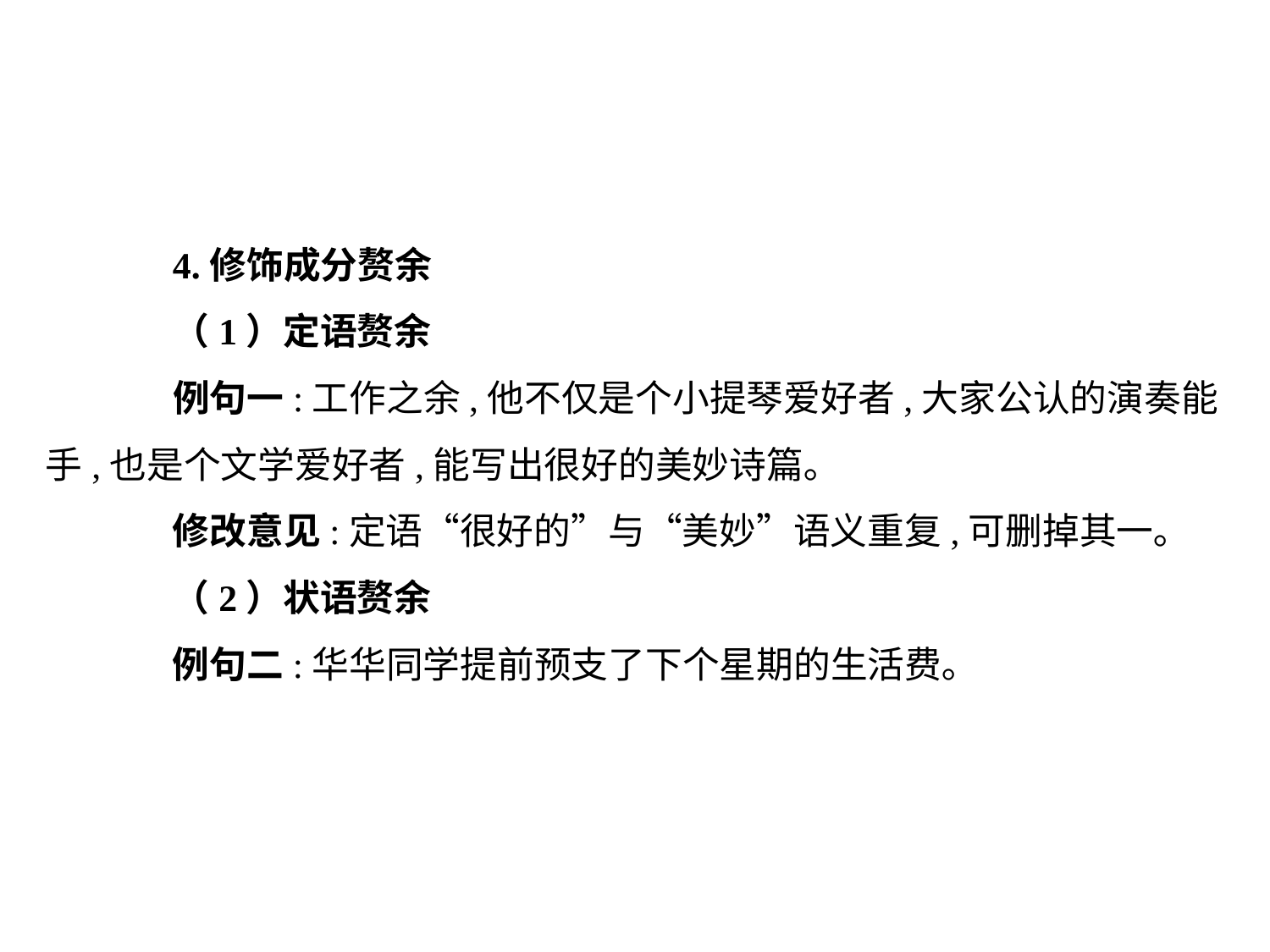

4.修饰成分赘余
	（1）定语赘余
	例句一:工作之余,他不仅是个小提琴爱好者,大家公认的演奏能手,也是个文学爱好者,能写出很好的美妙诗篇｡
	修改意见:定语“很好的”与“美妙”语义重复,可删掉其一｡
	（2）状语赘余
	例句二:华华同学提前预支了下个星期的生活费｡